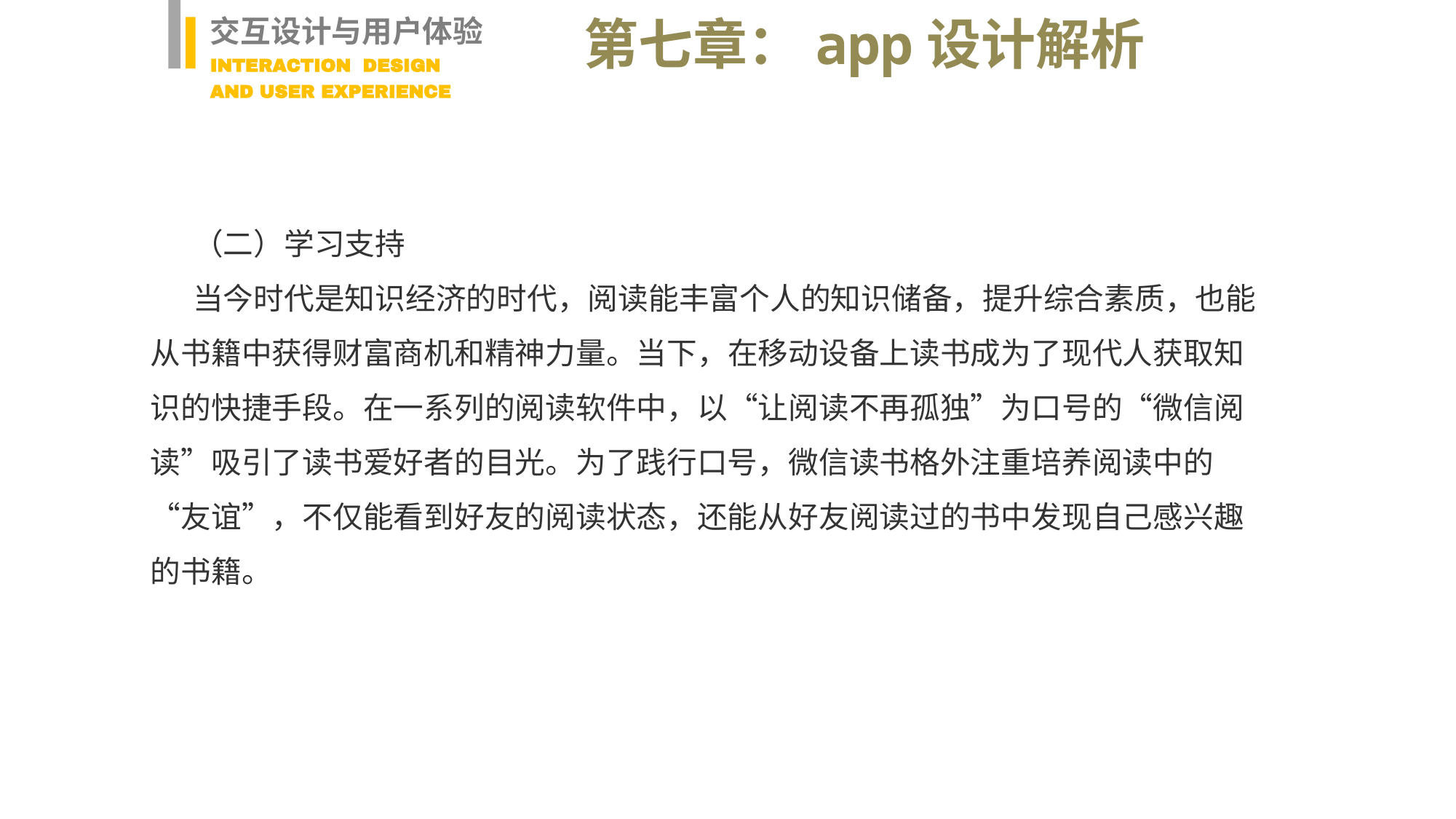

交互设计与用户体验
INTERACTION  DESIGN
AND USER EXPERIENCE
第七章：app设计解析

（二）学习支持
当今时代是知识经济的时代，阅读能丰富个人的知识储备，提升综合素质，也能从书籍中获得财富商机和精神力量。当下，在移动设备上读书成为了现代人获取知识的快捷手段。在一系列的阅读软件中，以“让阅读不再孤独”为口号的“微信阅读”吸引了读书爱好者的目光。为了践行口号，微信读书格外注重培养阅读中的“友谊”，不仅能看到好友的阅读状态，还能从好友阅读过的书中发现自己感兴趣的书籍。